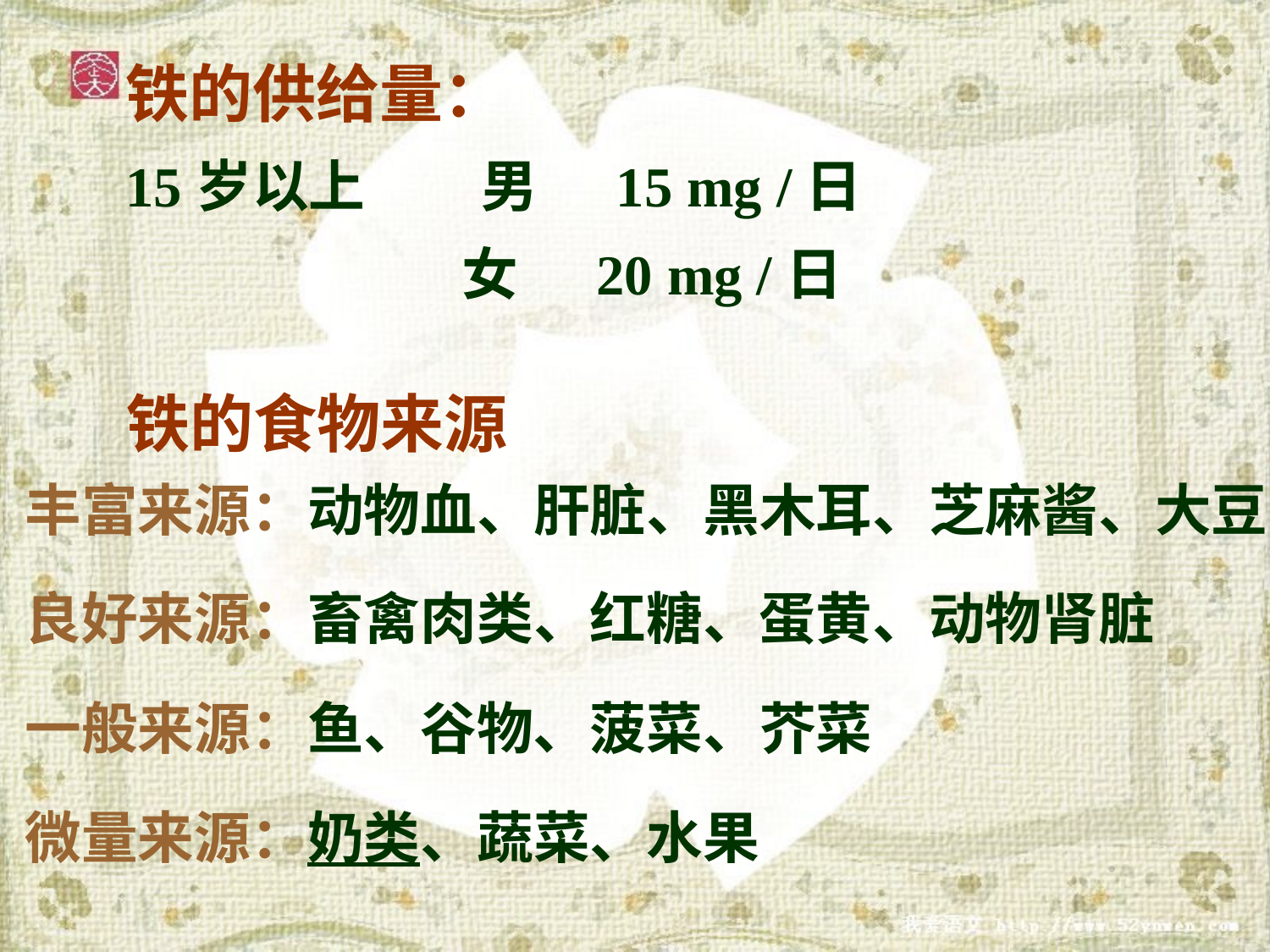

铁的供给量：
15岁以上         男     15 mg /日
                         女     20 mg /日
      铁的食物来源
丰富来源：动物血、肝脏、黑木耳、芝麻酱、大豆
良好来源：畜禽肉类、红糖、蛋黄、动物肾脏
一般来源：鱼、谷物、菠菜、芥菜
微量来源：奶类、蔬菜、水果